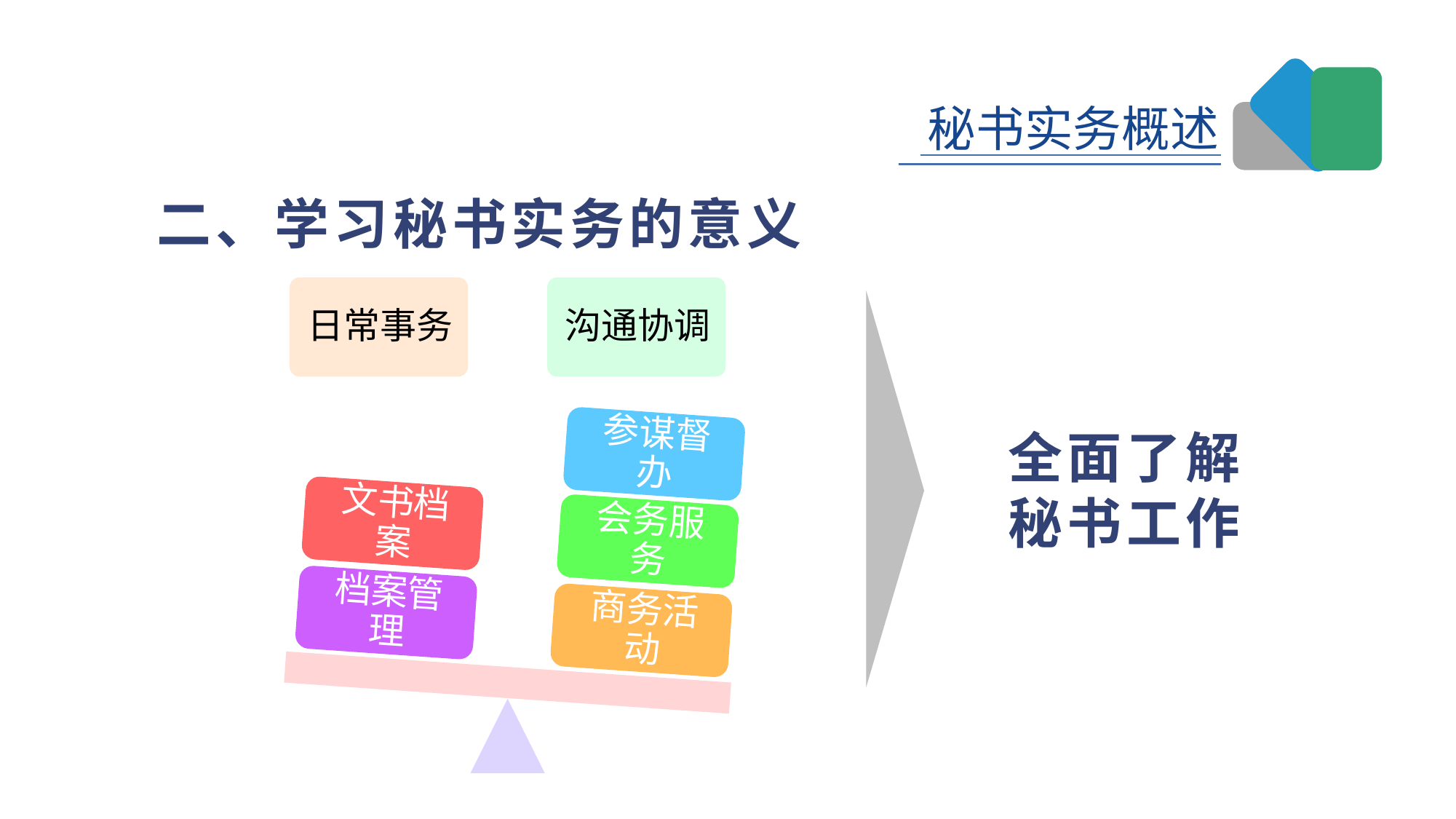

二、学习秘书实务的意义
日常事务
沟通协调
商务活动
会务服务
参谋督办
档案管理
文书档案
全面了解
秘书工作

22